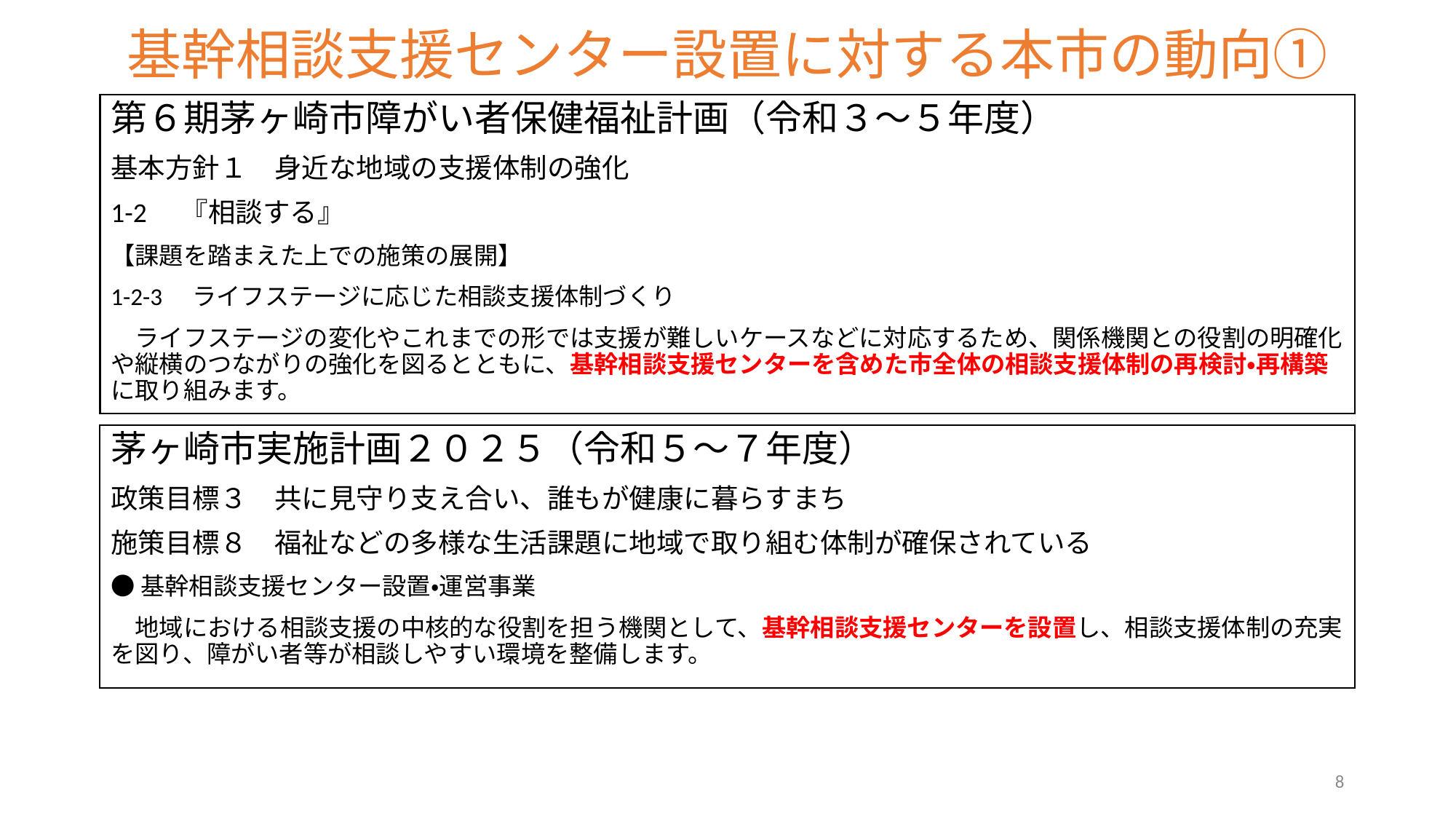

# 基幹相談支援センター設置に対する本市の動向①
第６期茅ヶ崎市障がい者保健福祉計画（令和３～５年度）
基本方針１　身近な地域の支援体制の強化
1-2　『相談する』
【課題を踏まえた上での施策の展開】
1-2-3　ライフステージに応じた相談支援体制づくり
　ライフステージの変化やこれまでの形では支援が難しいケースなどに対応するため、関係機関との役割の明確化や縦横のつながりの強化を図るとともに、基幹相談支援センターを含めた市全体の相談支援体制の再検討・再構築に取り組みます。
茅ヶ崎市実施計画２０２５（令和５～７年度）
政策目標３　共に見守り支え合い、誰もが健康に暮らすまち
施策目標８　福祉などの多様な生活課題に地域で取り組む体制が確保されている
●基幹相談支援センター設置・運営事業
　地域における相談支援の中核的な役割を担う機関として、基幹相談支援センターを設置し、相談支援体制の充実を図り、障がい者等が相談しやすい環境を整備します。
8